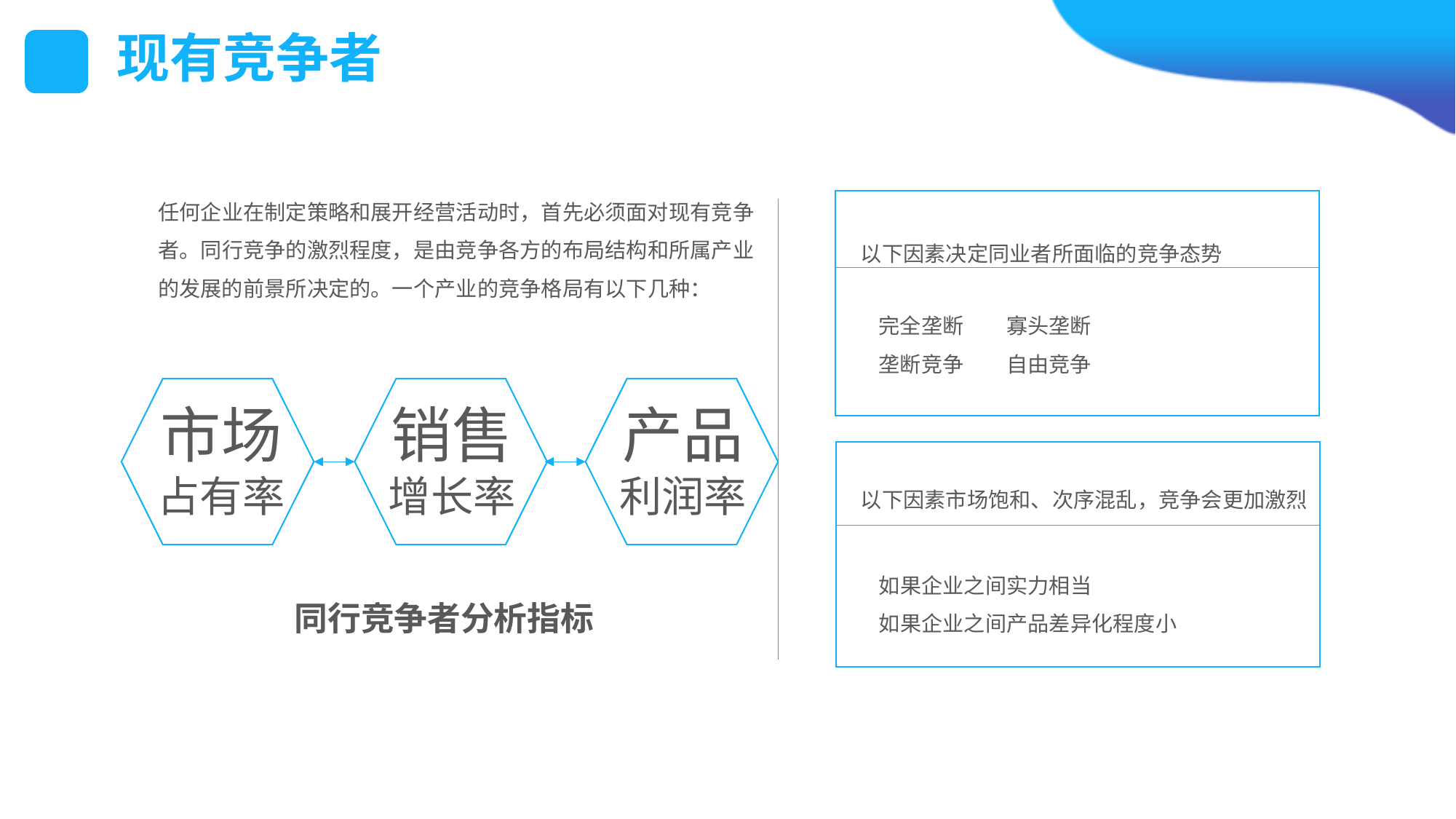

现有竞争者
任何企业在制定策略和展开经营活动时，首先必须面对现有竞争者。同行竞争的激烈程度，是由竞争各方的布局结构和所属产业的发展的前景所决定的。一个产业的竞争格局有以下几种：

　以下因素决定同业者所面临的竞争态势
完全垄断　　寡头垄断
垄断竞争　　自由竞争

销售
增长率

产品
利润率

市场
占有率

　以下因素市场饱和、次序混乱，竞争会更加激烈
如果企业之间实力相当
如果企业之间产品差异化程度小
同行竞争者分析指标